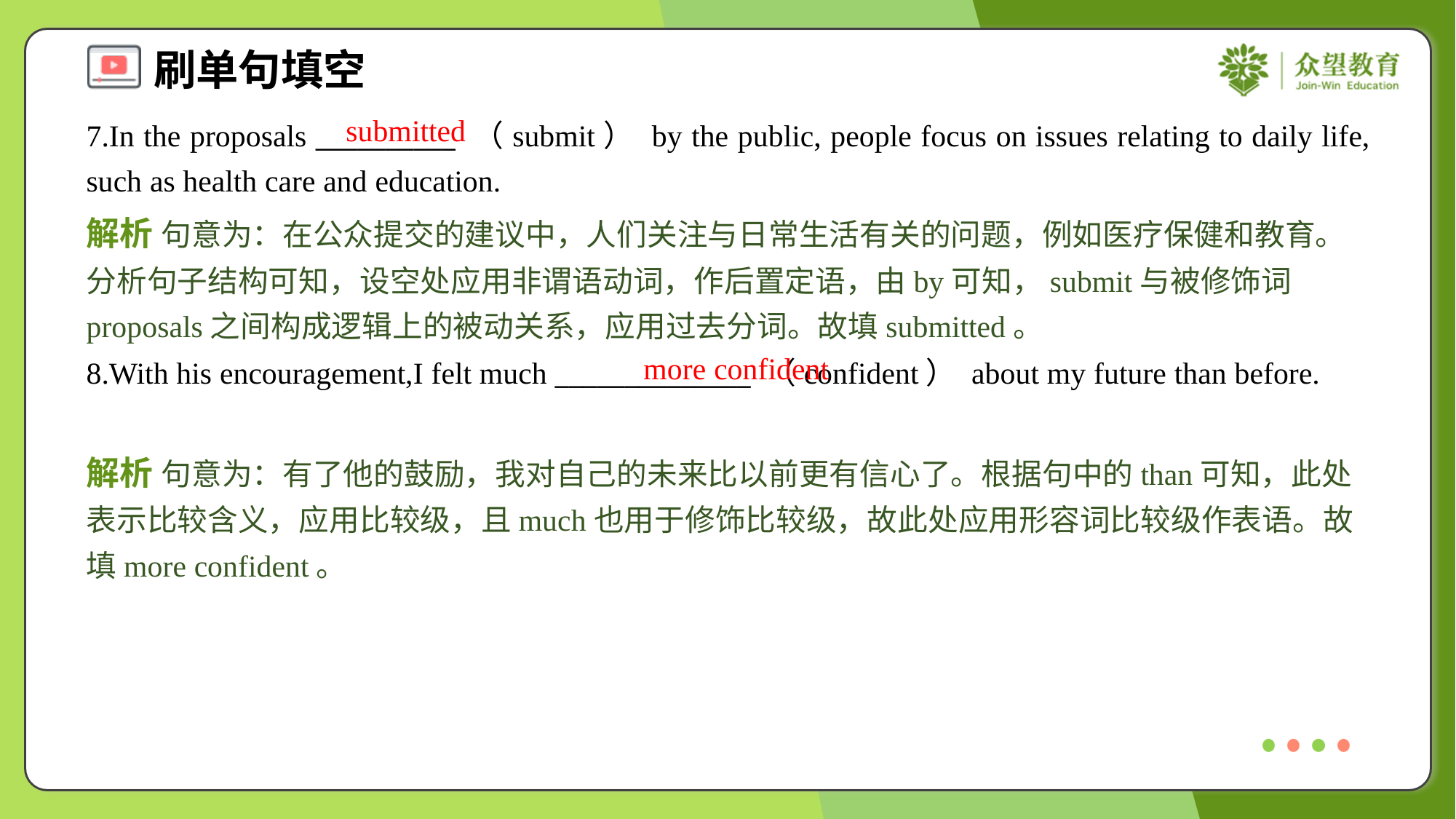

submitted
7.In the proposals __________ （submit） by the public, people focus on issues relating to daily life, such as health care and education.
解析 句意为：在公众提交的建议中，人们关注与日常生活有关的问题，例如医疗保健和教育。分析句子结构可知，设空处应用非谓语动词，作后置定语，由by可知，submit与被修饰词proposals之间构成逻辑上的被动关系，应用过去分词。故填submitted。
more confident
8.With his encouragement,I felt much ______________ （confident） about my future than before.
解析 句意为：有了他的鼓励，我对自己的未来比以前更有信心了。根据句中的than可知，此处表示比较含义，应用比较级，且much也用于修饰比较级，故此处应用形容词比较级作表语。故填more confident。